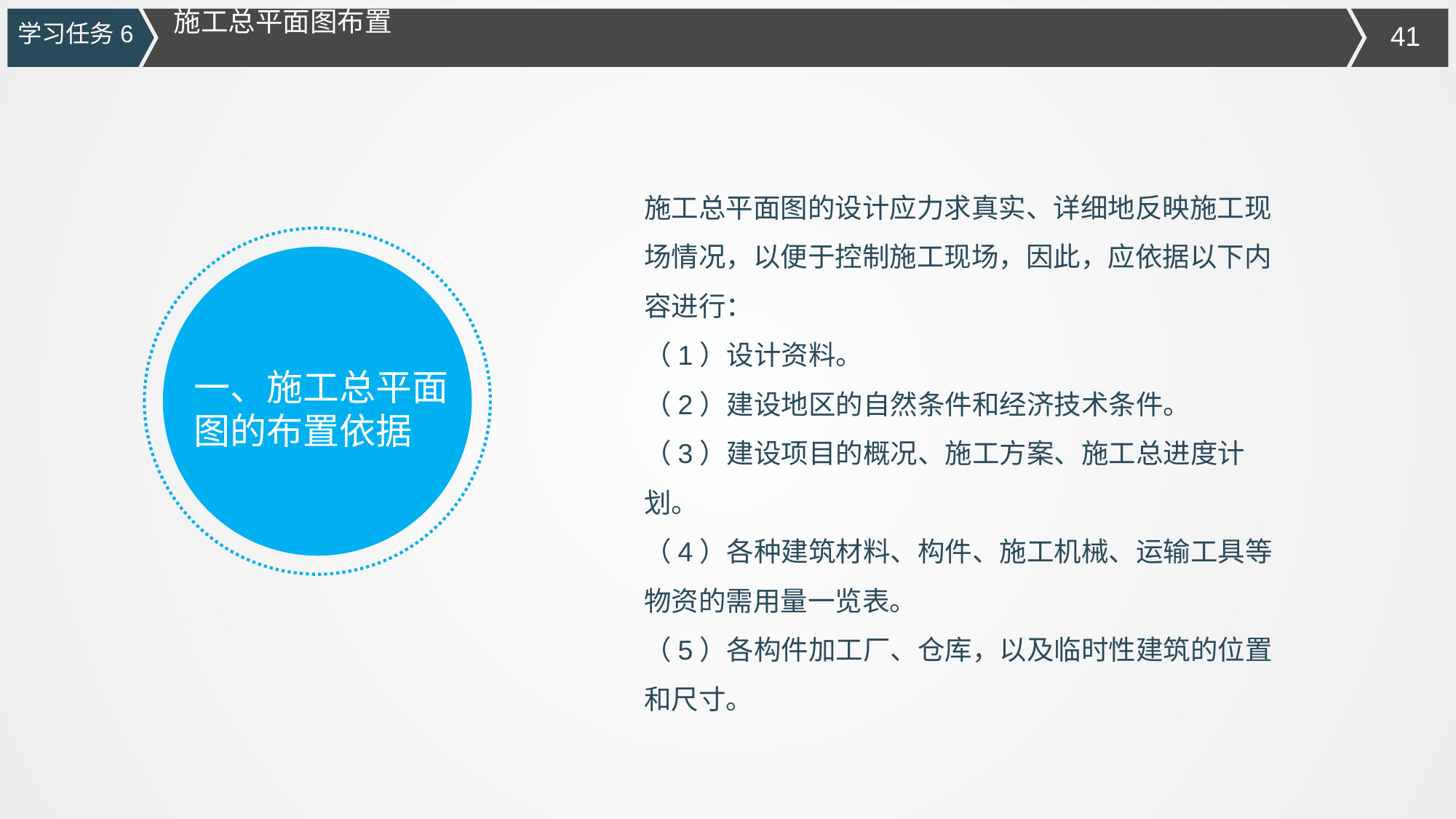

施工总平面图布置
学习任务6
施工总平面图的设计应力求真实、详细地反映施工现场情况，以便于控制施工现场，因此，应依据以下内容进行：
（1）设计资料。
（2）建设地区的自然条件和经济技术条件。
（3）建设项目的概况、施工方案、施工总进度计划。
（4）各种建筑材料、构件、施工机械、运输工具等物资的需用量一览表。
（5）各构件加工厂、仓库，以及临时性建筑的位置和尺寸。

一、施工总平面图的布置依据